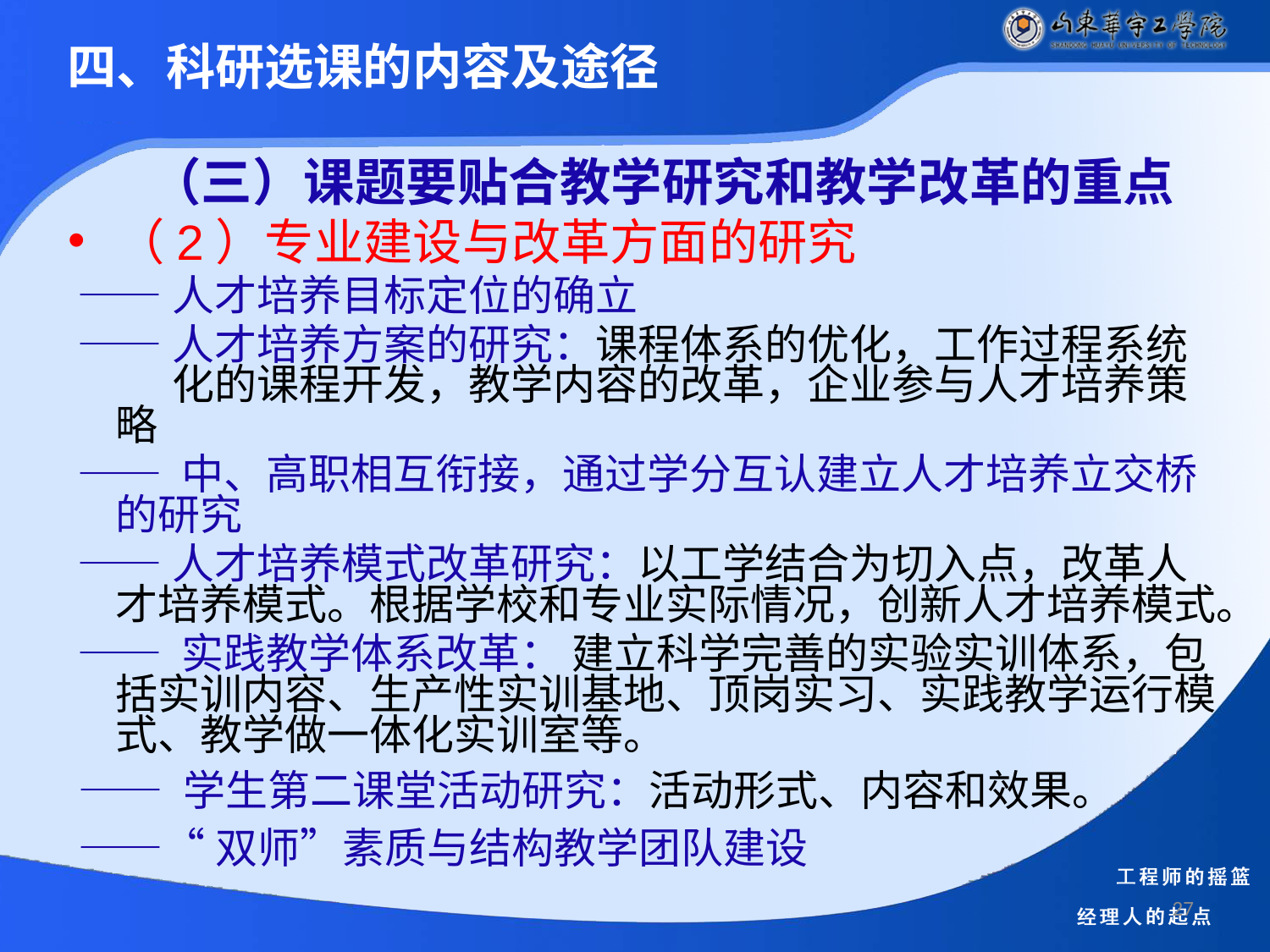

四、科研选课的内容及途径
 （三）课题要贴合教学研究和教学改革的重点
（2）专业建设与改革方面的研究
 ——人才培养目标定位的确立
 ——人才培养方案的研究：课程体系的优化，工作过程系统          化的课程开发，教学内容的改革，企业参与人才培养策略
 —— 中、高职相互衔接，通过学分互认建立人才培养立交桥的研究
 ——人才培养模式改革研究：以工学结合为切入点，改革人才培养模式。根据学校和专业实际情况，创新人才培养模式。
 —— 实践教学体系改革： 建立科学完善的实验实训体系，包括实训内容、生产性实训基地、顶岗实习、实践教学运行模式、教学做一体化实训室等。
 —— 学生第二课堂活动研究：活动形式、内容和效果。
 ——“双师”素质与结构教学团队建设

27